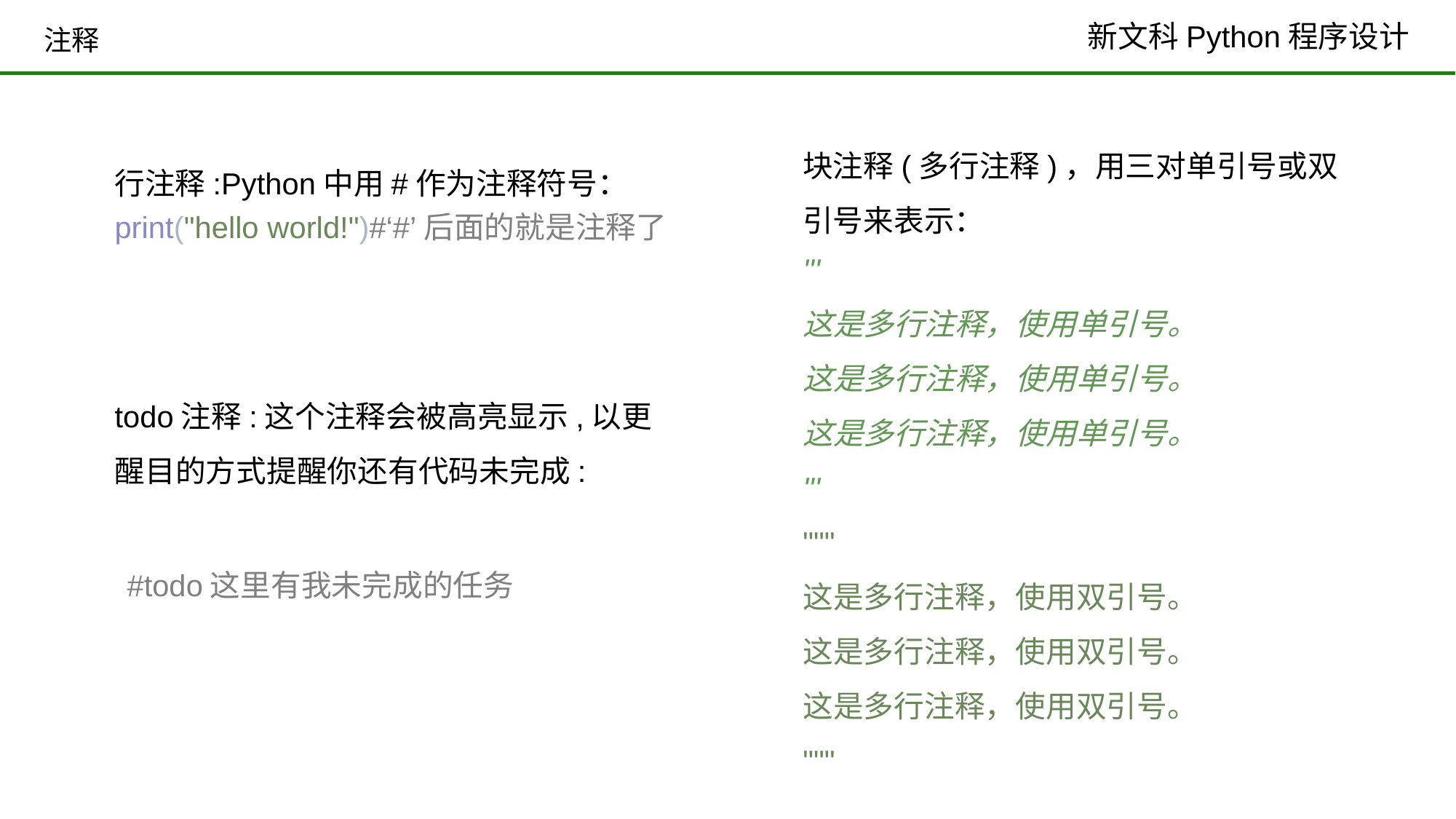

# 注释
块注释(多行注释)，用三对单引号或双引号来表示：
'''
这是多行注释，使用单引号。
这是多行注释，使用单引号。
这是多行注释，使用单引号。
'''
"""
这是多行注释，使用双引号。
这是多行注释，使用双引号。
这是多行注释，使用双引号。
"""
行注释:Python中用#作为注释符号：
print("hello world!")#‘#’后面的就是注释了
todo注释:这个注释会被高亮显示,以更醒目的方式提醒你还有代码未完成:
#todo这里有我未完成的任务